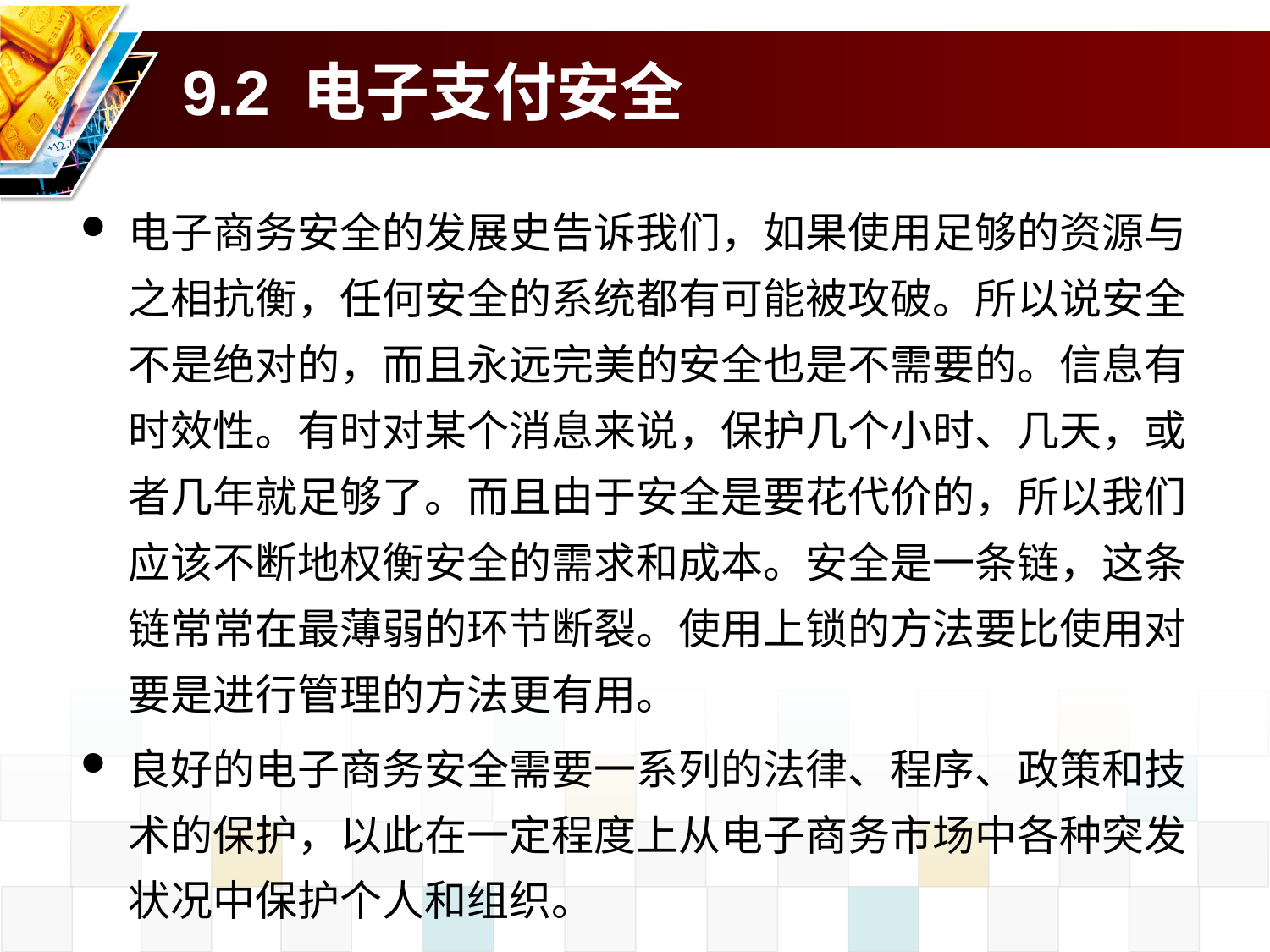

# 9.2 电子支付安全
电子商务安全的发展史告诉我们，如果使用足够的资源与之相抗衡，任何安全的系统都有可能被攻破。所以说安全不是绝对的，而且永远完美的安全也是不需要的。信息有时效性。有时对某个消息来说，保护几个小时、几天，或者几年就足够了。而且由于安全是要花代价的，所以我们应该不断地权衡安全的需求和成本。安全是一条链，这条链常常在最薄弱的环节断裂。使用上锁的方法要比使用对要是进行管理的方法更有用。
良好的电子商务安全需要一系列的法律、程序、政策和技术的保护，以此在一定程度上从电子商务市场中各种突发状况中保护个人和组织。